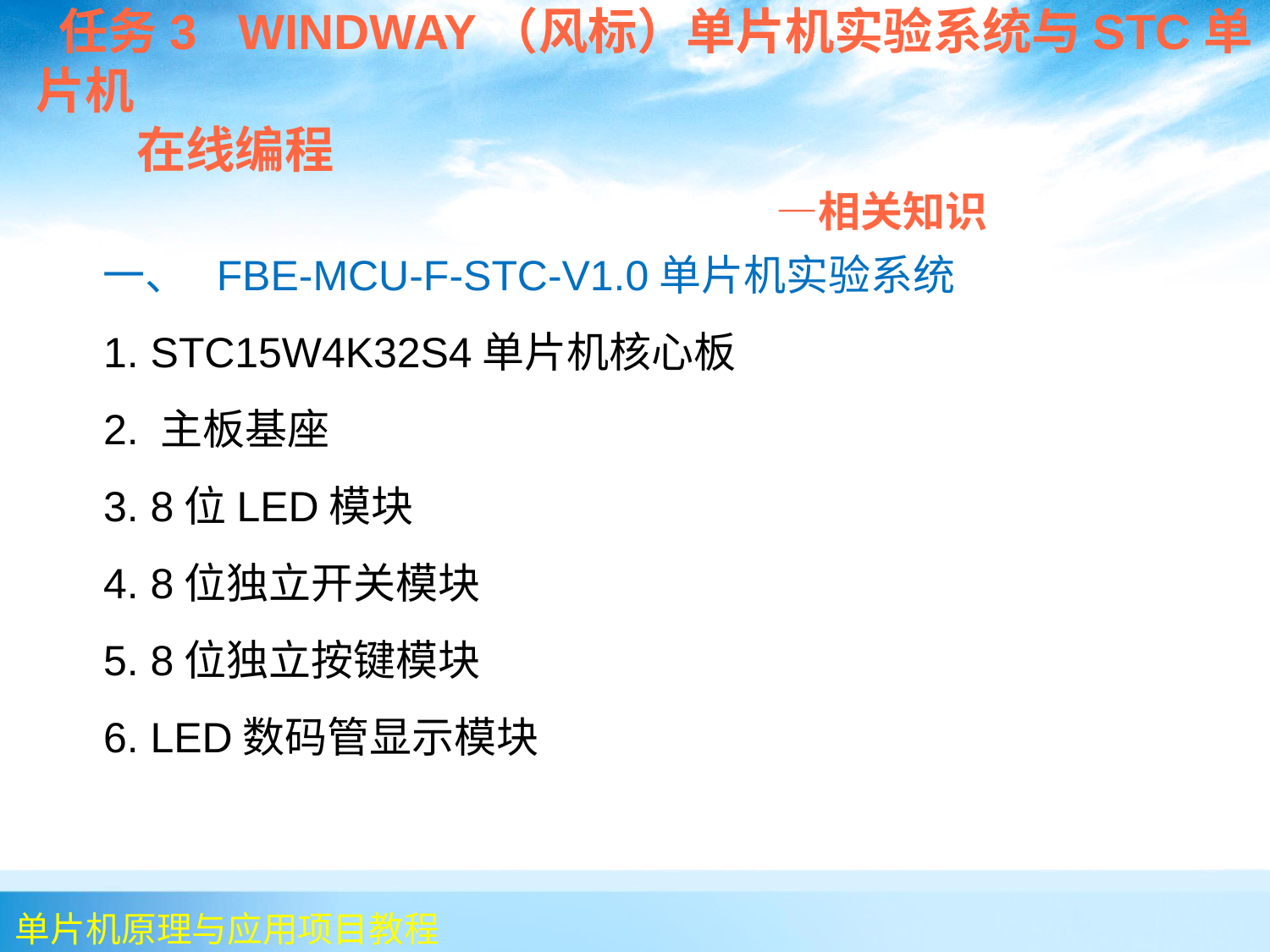

任务3   WINDWAY（风标）单片机实验系统与STC单片机
         在线编程
                                                                  —相关知识
    一、  FBE-MCU-F-STC-V1.0单片机实验系统
    1. STC15W4K32S4单片机核心板
    2. 主板基座
    3. 8位LED模块
    4. 8位独立开关模块
    5. 8位独立按键模块
    6. LED数码管显示模块